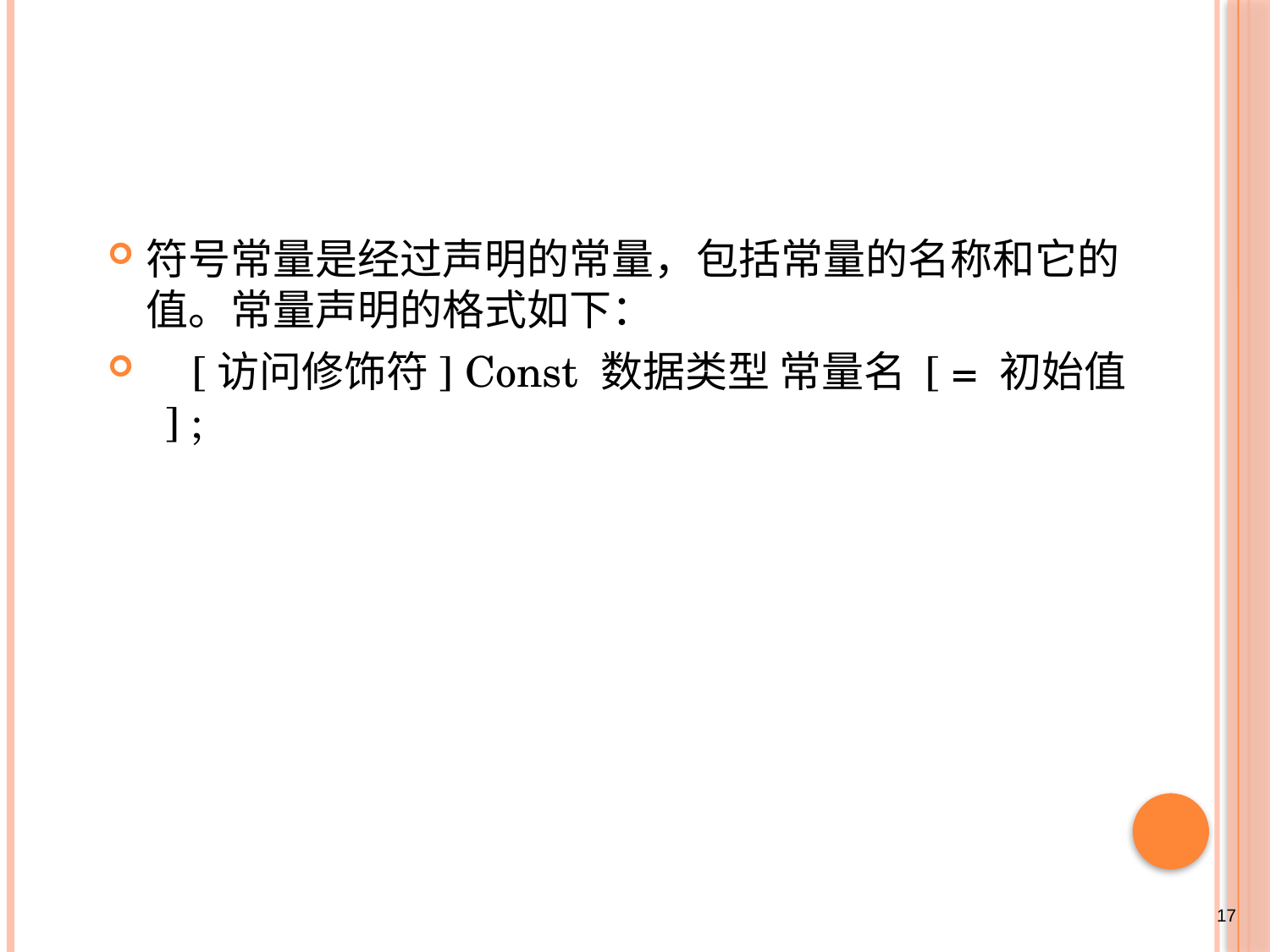

#
符号常量是经过声明的常量，包括常量的名称和它的值。常量声明的格式如下：
    [访问修饰符] Const 数据类型 常量名 [ = 初始值 ] ;

17